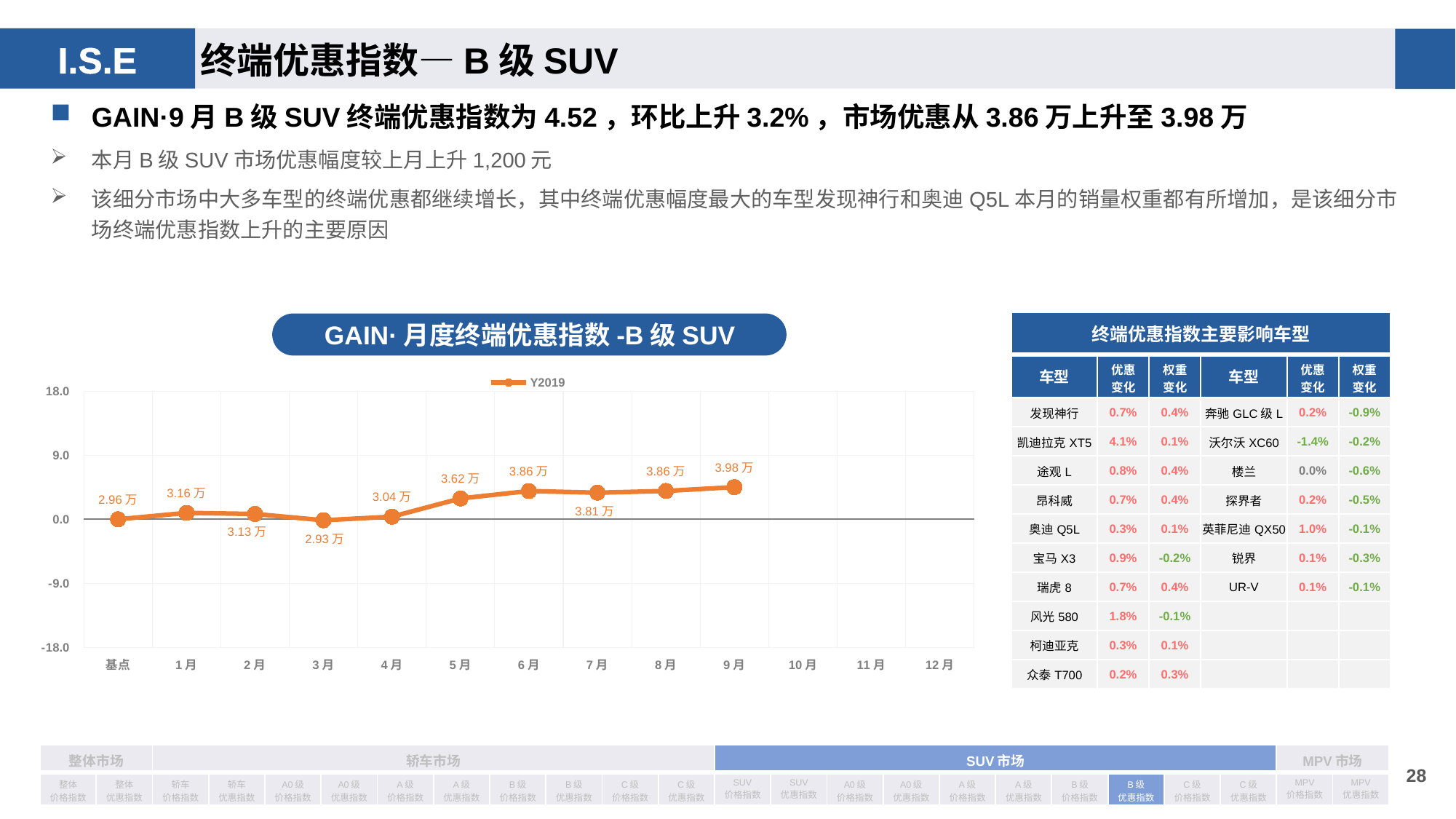

终端优惠指数—B级SUV
GAIN·9月B级SUV终端优惠指数为4.52，环比上升3.2%，市场优惠从3.86万上升至3.98万
本月B级SUV市场优惠幅度较上月上升1,200元
该细分市场中大多车型的终端优惠都继续增长，其中终端优惠幅度最大的车型发现神行和奥迪Q5L本月的销量权重都有所增加，是该细分市场终端优惠指数上升的主要原因
| 终端优惠指数主要影响车型 |  |  |  |  |  |
| --- | --- | --- | --- | --- | --- |
| 车型 | 优惠 变化 | 权重 变化 | 车型 | 优惠 变化 | 权重变化 |
| 发现神行 | 0.7% | 0.4% | 奔驰GLC级L | 0.2% | -0.9% |
| 凯迪拉克XT5 | 4.1% | 0.1% | 沃尔沃XC60 | -1.4% | -0.2% |
| 途观L | 0.8% | 0.4% | 楼兰 | 0.0% | -0.6% |
| 昂科威 | 0.7% | 0.4% | 探界者 | 0.2% | -0.5% |
| 奥迪Q5L | 0.3% | 0.1% | 英菲尼迪QX50 | 1.0% | -0.1% |
| 宝马X3 | 0.9% | -0.2% | 锐界 | 0.1% | -0.3% |
| 瑞虎8 | 0.7% | 0.4% | UR-V | 0.1% | -0.1% |
| 风光580 | 1.8% | -0.1% |  |  |  |
| 柯迪亚克 | 0.3% | 0.1% |  |  |  |
| 众泰T700 | 0.2% | 0.3% |  |  |  |
GAIN·月度终端优惠指数-B级SUV

### Chart

| Category | Y2019 |
|---|---|
| 基点 | 0.0 |
| 1月 | 0.9 |
| 2月 | 0.75 |
| 3月 | -0.14 |
| 4月 | 0.37 |
| 5月 | 2.93 |
| 6月 | 3.97 |
| 7月 | 3.74 |
| 8月 | 3.98 |
| 9月 | 4.52 |
| 10月 | None |
| 11月 | None |
| 12月 | None |
| 整体市场 |  | 轿车市场 |  |  |  |  |  |  |  |  |  | SUV市场 |  |  |  |  |  |  |  |  |  | MPV市场 |  |
| --- | --- | --- | --- | --- | --- | --- | --- | --- | --- | --- | --- | --- | --- | --- | --- | --- | --- | --- | --- | --- | --- | --- | --- |
| 整体 价格指数 | 整体 优惠指数 | 轿车 价格指数 | 轿车 优惠指数 | A0级 价格指数 | A0级 优惠指数 | A级 价格指数 | A级 优惠指数 | B级 价格指数 | B级 优惠指数 | C级 价格指数 | C级 优惠指数 | SUV 价格指数 | SUV 优惠指数 | A0级 价格指数 | A0级 优惠指数 | A级 价格指数 | A级 优惠指数 | B级 价格指数 | B级 优惠指数 | C级 价格指数 | C级 优惠指数 | MPV 价格指数 | MPV 优惠指数 |
28